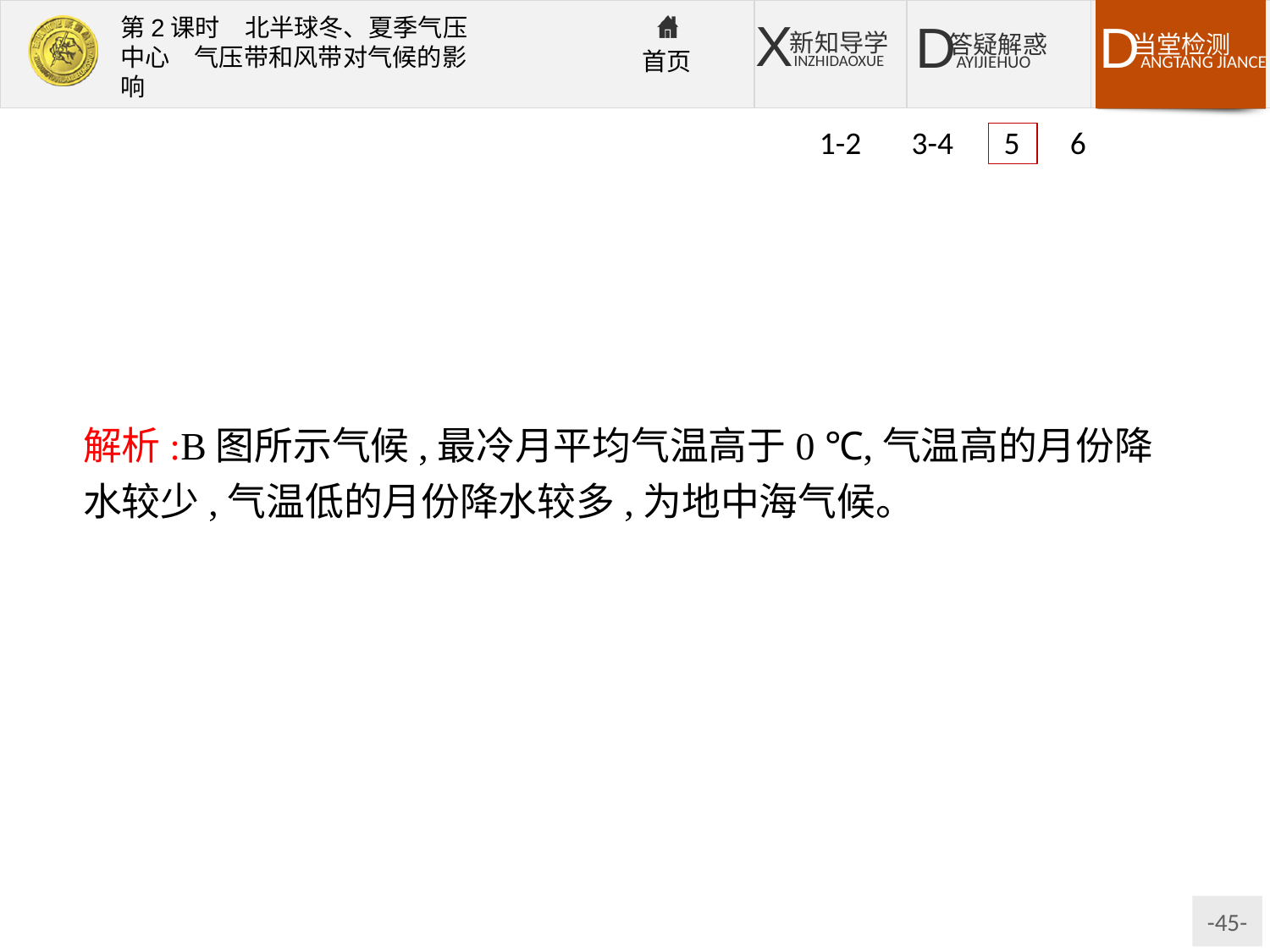

1-2       3-4       5       6

解析:B图所示气候,最冷月平均气温高于0 ℃,气温高的月份降水较少,气温低的月份降水较多,为地中海气候。
答案:B